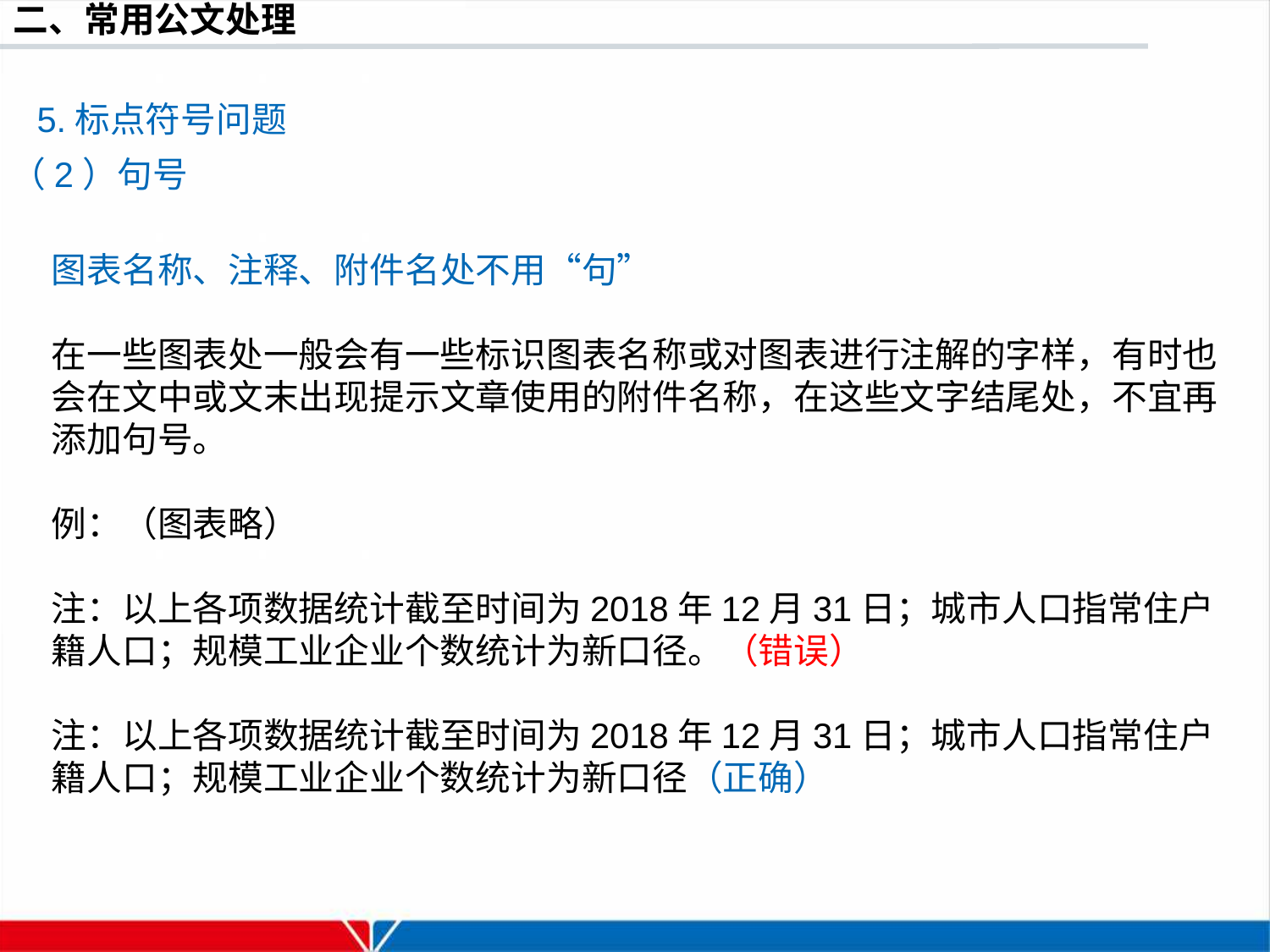

5.标点符号问题
（2）句号
图表名称、注释、附件名处不用“句”

在一些图表处一般会有一些标识图表名称或对图表进行注解的字样，有时也会在文中或文末出现提示文章使用的附件名称，在这些文字结尾处，不宜再添加句号。

例：（图表略）

注：以上各项数据统计截至时间为2018年12月31日；城市人口指常住户籍人口；规模工业企业个数统计为新口径。（错误）

注：以上各项数据统计截至时间为2018年12月31日；城市人口指常住户籍人口；规模工业企业个数统计为新口径（正确）